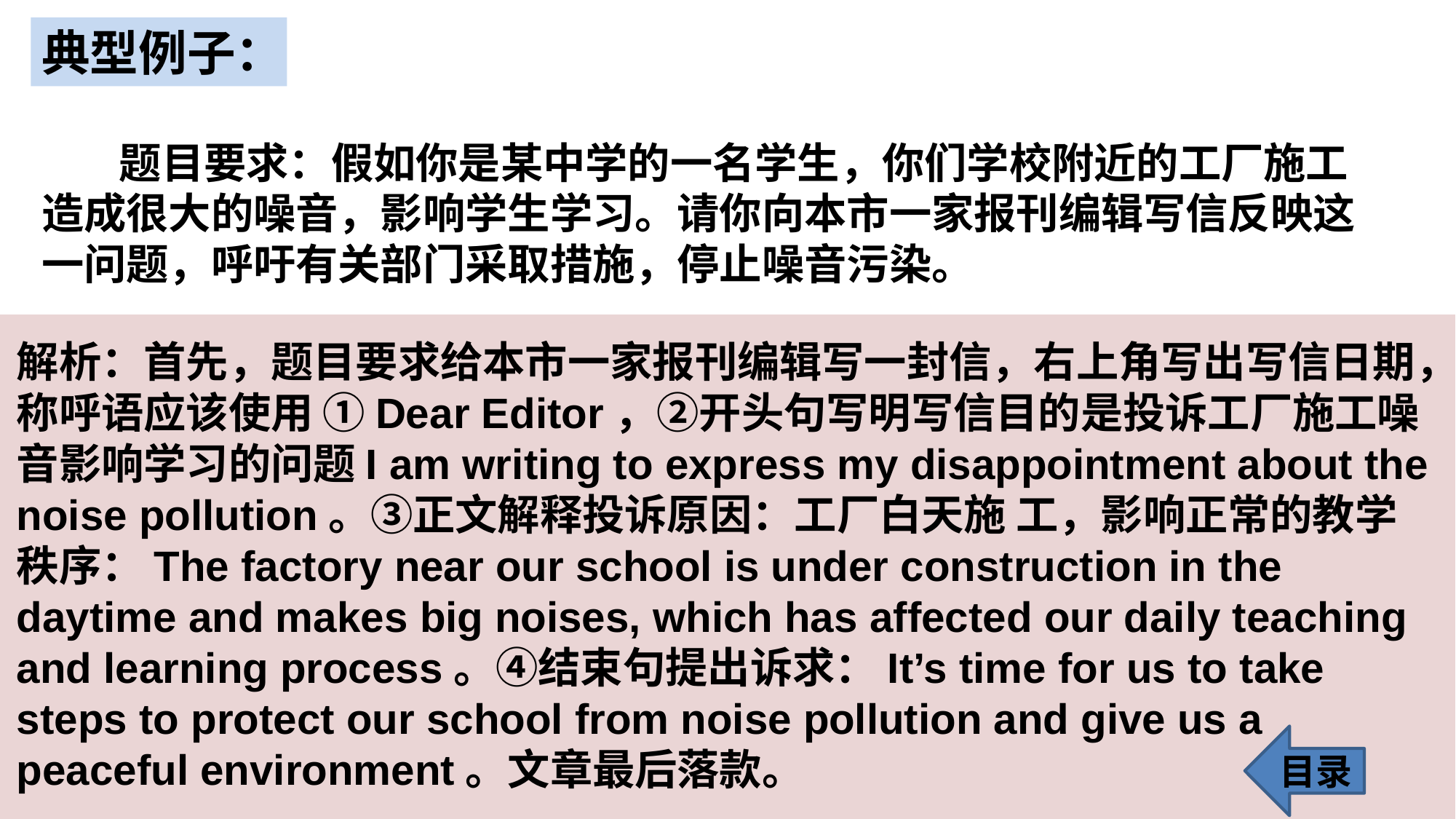

典型例子：
       题目要求：假如你是某中学的一名学生，你们学校附近的工厂施工造成很大的噪音，影响学生学习。请你向本市一家报刊编辑写信反映这一问题，呼吁有关部门采取措施，停止噪音污染。

解析：首先，题目要求给本市一家报刊编辑写一封信，右上角写出写信日期，称呼语应该使用 ①Dear Editor，②开头句写明写信目的是投诉工厂施工噪音影响学习的问题I am writing to express my disappointment about the noise pollution。③正文解释投诉原因：工厂白天施 工，影响正常的教学秩序：The factory near our school is under construction in the daytime and makes big noises, which has affected our daily teaching and learning process。④结束句提出诉求：It’s time for us to take steps to protect our school from noise pollution and give us a peaceful environment。文章最后落款。
目录
37